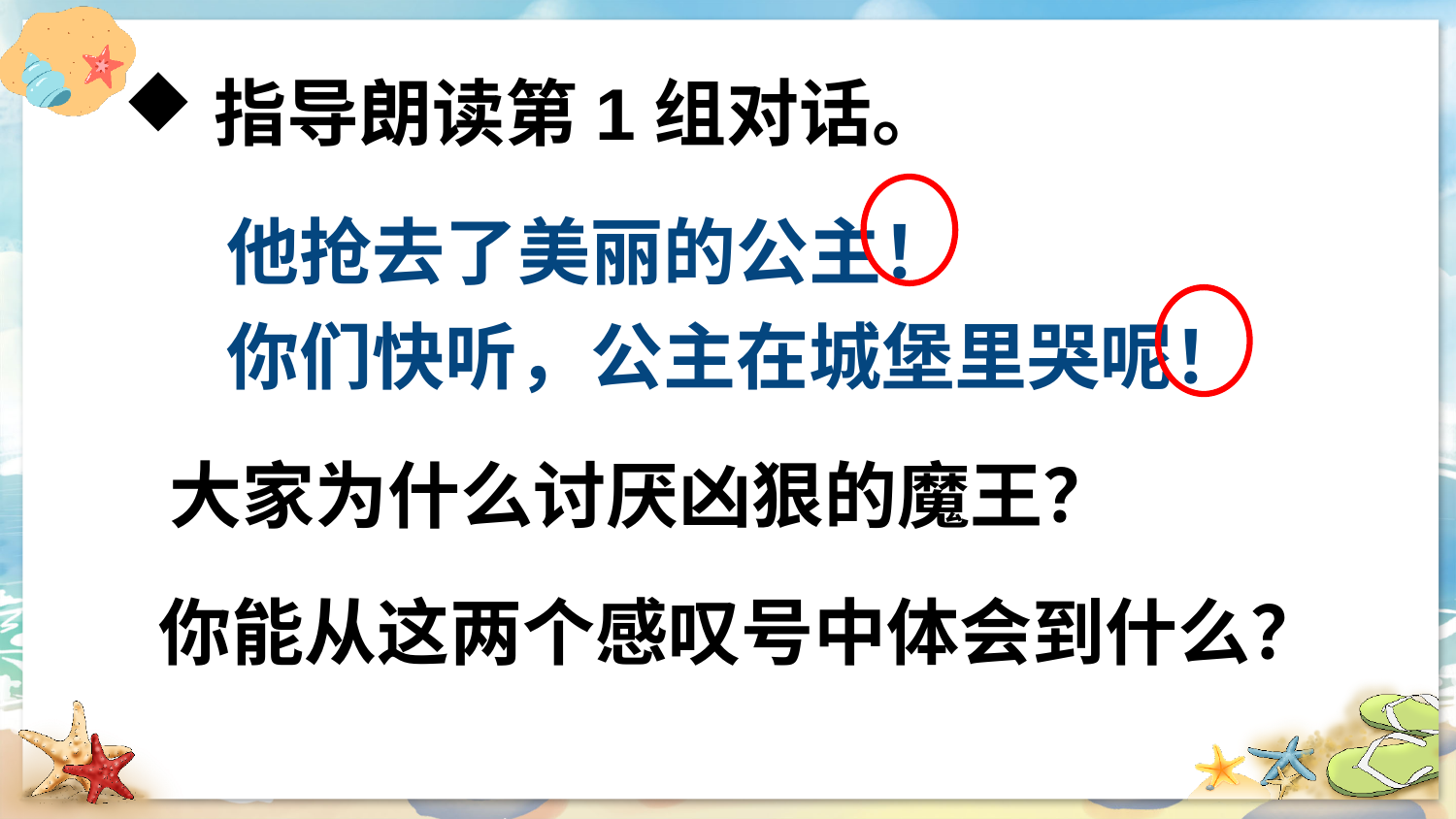

指导朗读第1组对话。

他抢去了美丽的公主！
你们快听，公主在城堡里哭呢！

大家为什么讨厌凶狠的魔王？
你能从这两个感叹号中体会到什么？